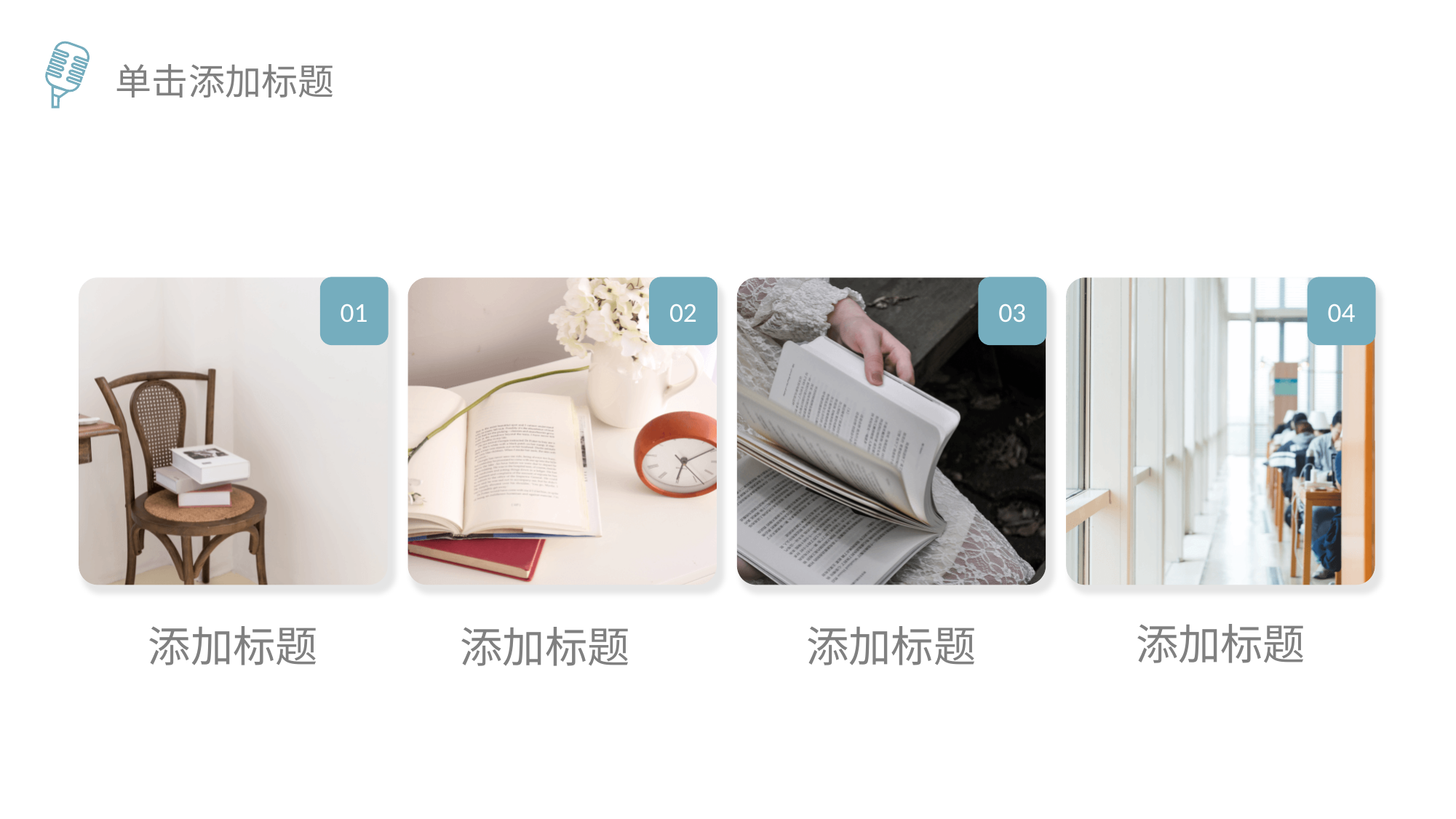

单击添加标题

01

02

03

04
添加标题
添加标题
添加标题
添加标题